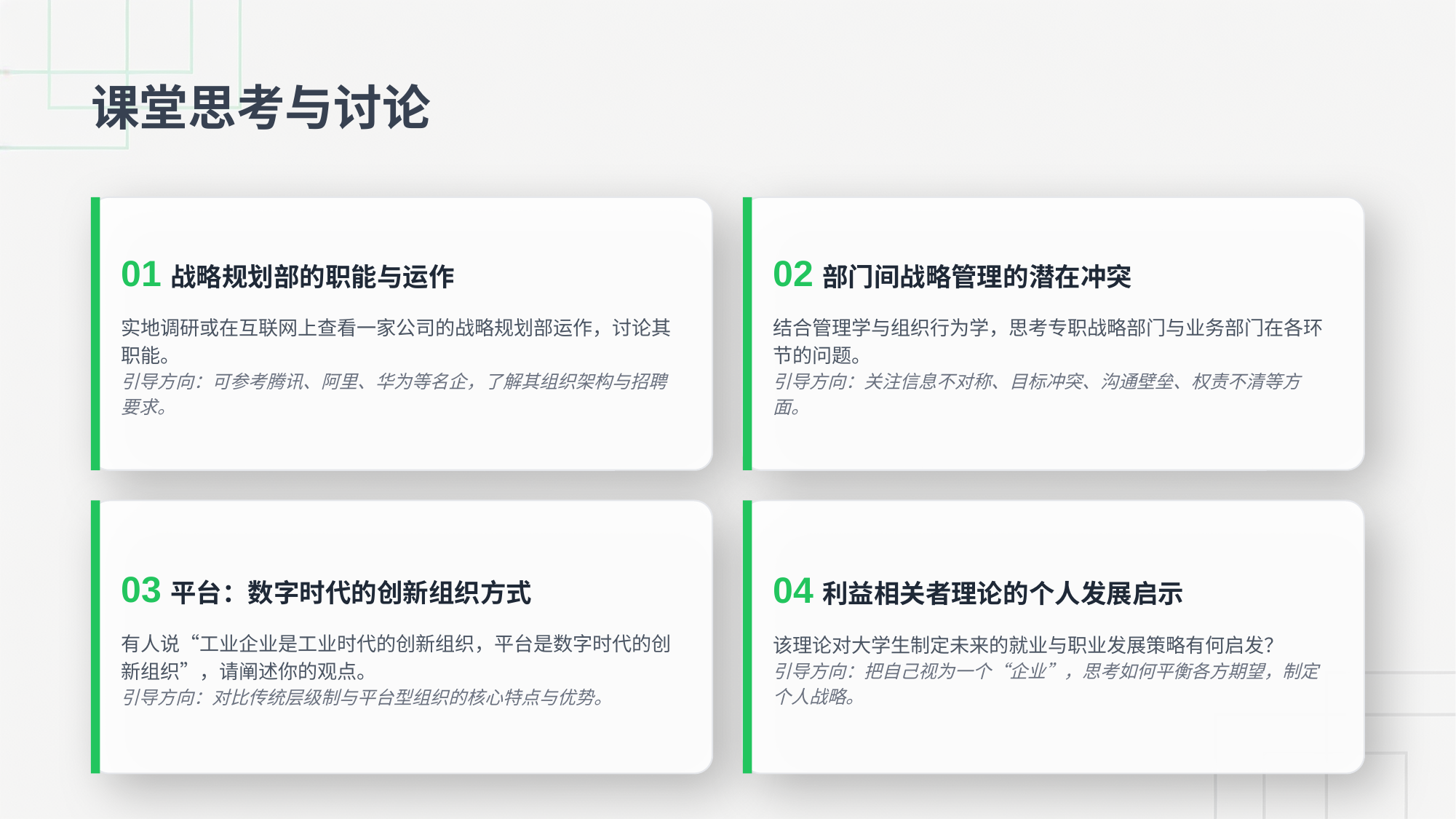

课堂思考与讨论

01战略规划部的职能与运作
实地调研或在互联网上查看一家公司的战略规划部运作，讨论其职能。
引导方向：可参考腾讯、阿里、华为等名企，了解其组织架构与招聘要求。
02部门间战略管理的潜在冲突
结合管理学与组织行为学，思考专职战略部门与业务部门在各环节的问题。
引导方向：关注信息不对称、目标冲突、沟通壁垒、权责不清等方面。

03平台：数字时代的创新组织方式
有人说“工业企业是工业时代的创新组织，平台是数字时代的创新组织”，请阐述你的观点。
引导方向：对比传统层级制与平台型组织的核心特点与优势。
04利益相关者理论的个人发展启示
该理论对大学生制定未来的就业与职业发展策略有何启发？
引导方向：把自己视为一个“企业”，思考如何平衡各方期望，制定个人战略。